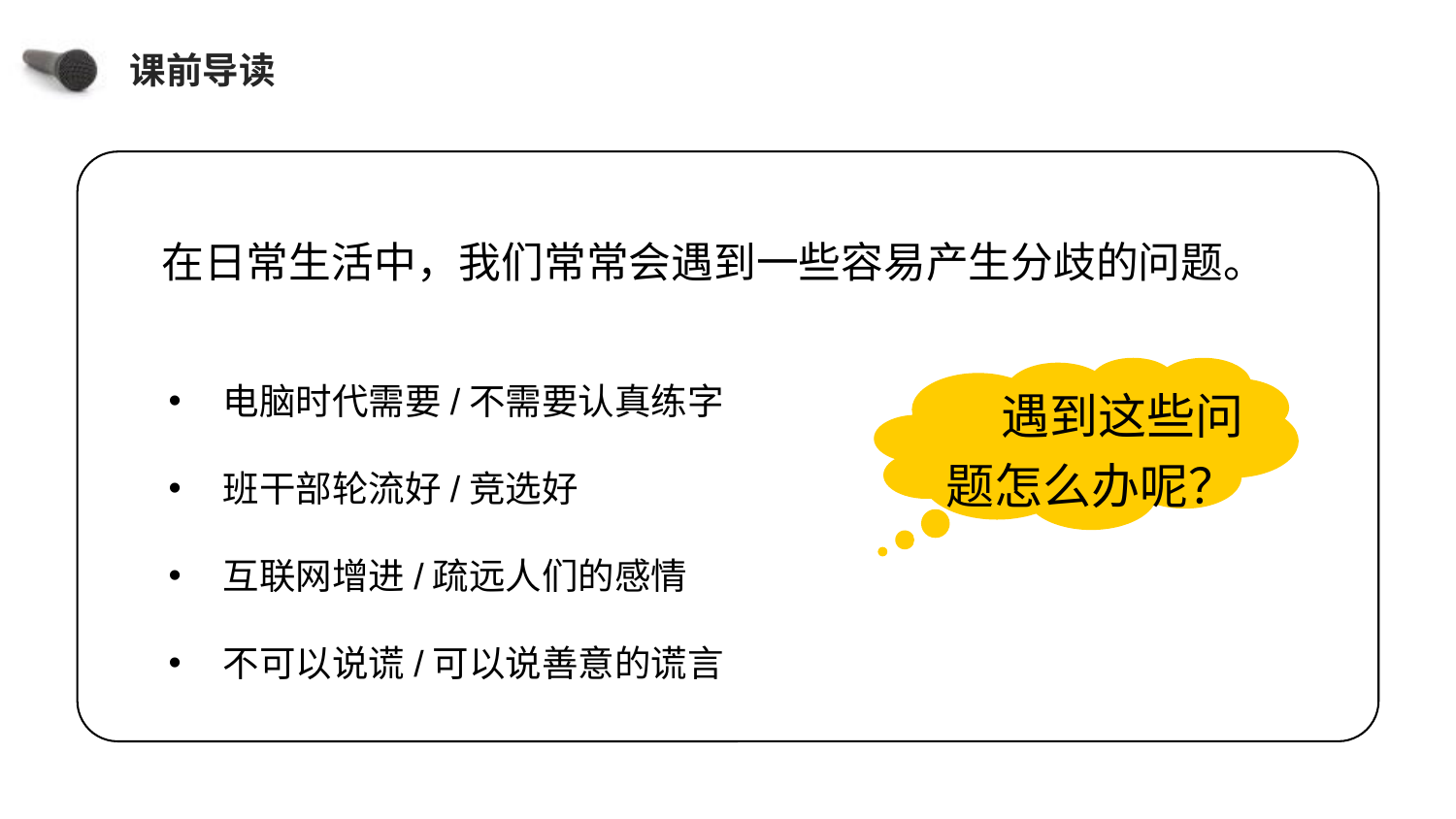

课前导读
    在日常生活中，我们常常会遇到一些容易产生分歧的问题。
电脑时代需要/不需要认真练字
班干部轮流好/竞选好
互联网增进/疏远人们的感情
不可以说谎/可以说善意的谎言

    遇到这些问题怎么办呢？